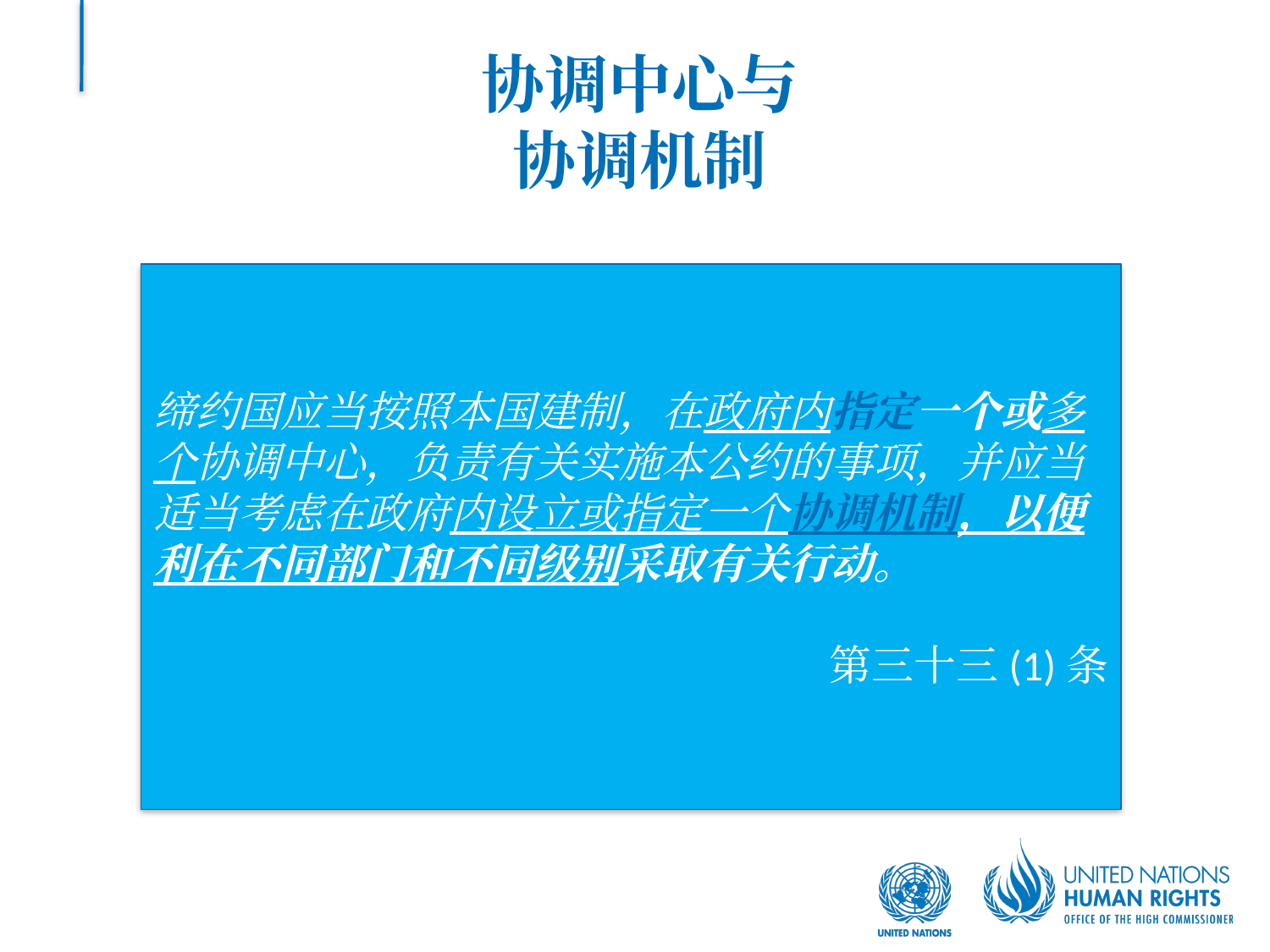

# 协调中心与 协调机制

缔约国应当按照本国建制，在政府内指定一个或多个协调中心，负责有关实施本公约的事项，并应当适当考虑在政府内设立或指定一个协调机制，以便利在不同部门和不同级别采取有关行动。

第三十三(1)条